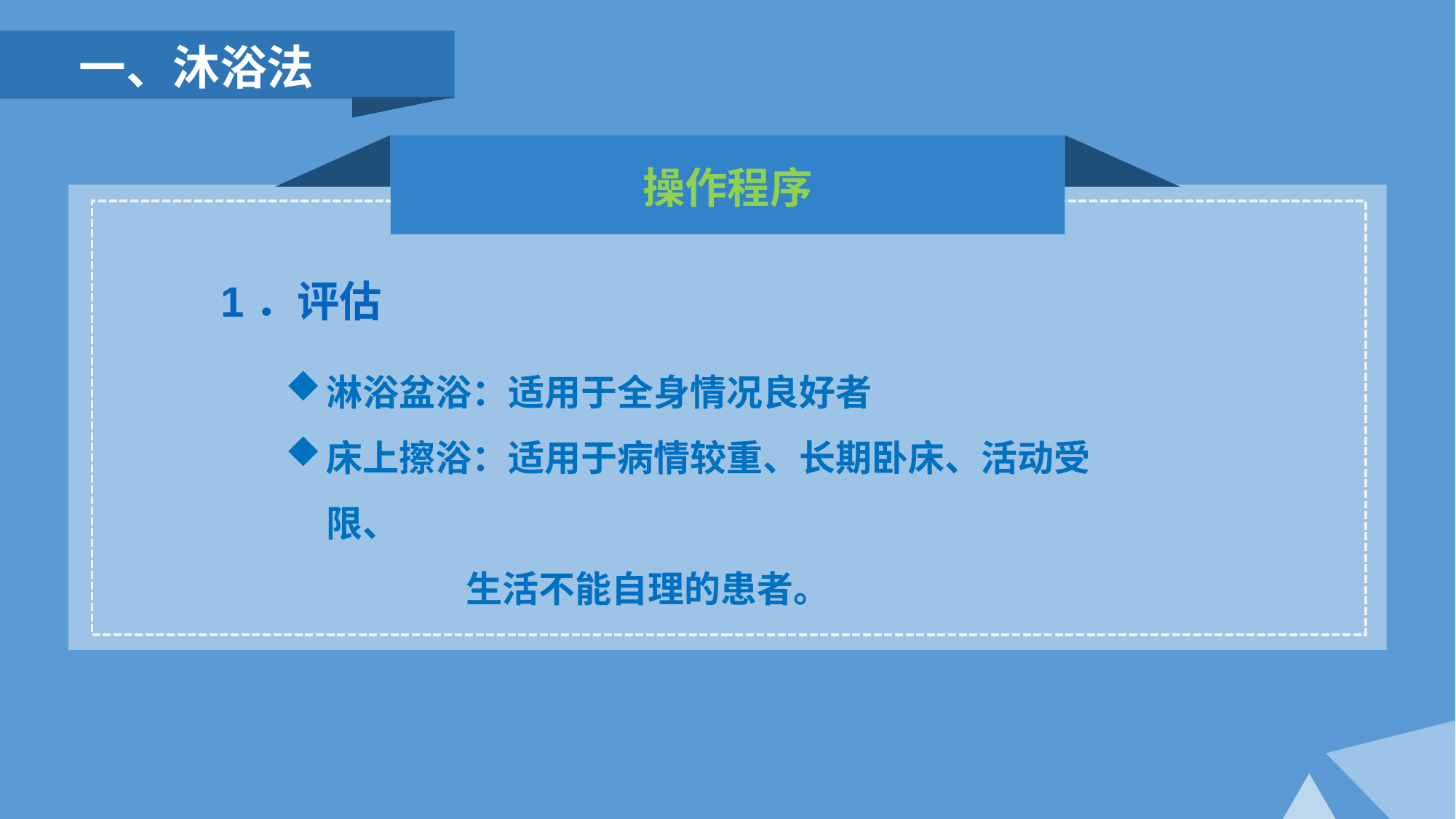

一、沐浴法

操作程序

1．评估

淋浴盆浴：适用于全身情况良好者
床上擦浴：适用于病情较重、长期卧床、活动受限、
                     生活不能自理的患者。